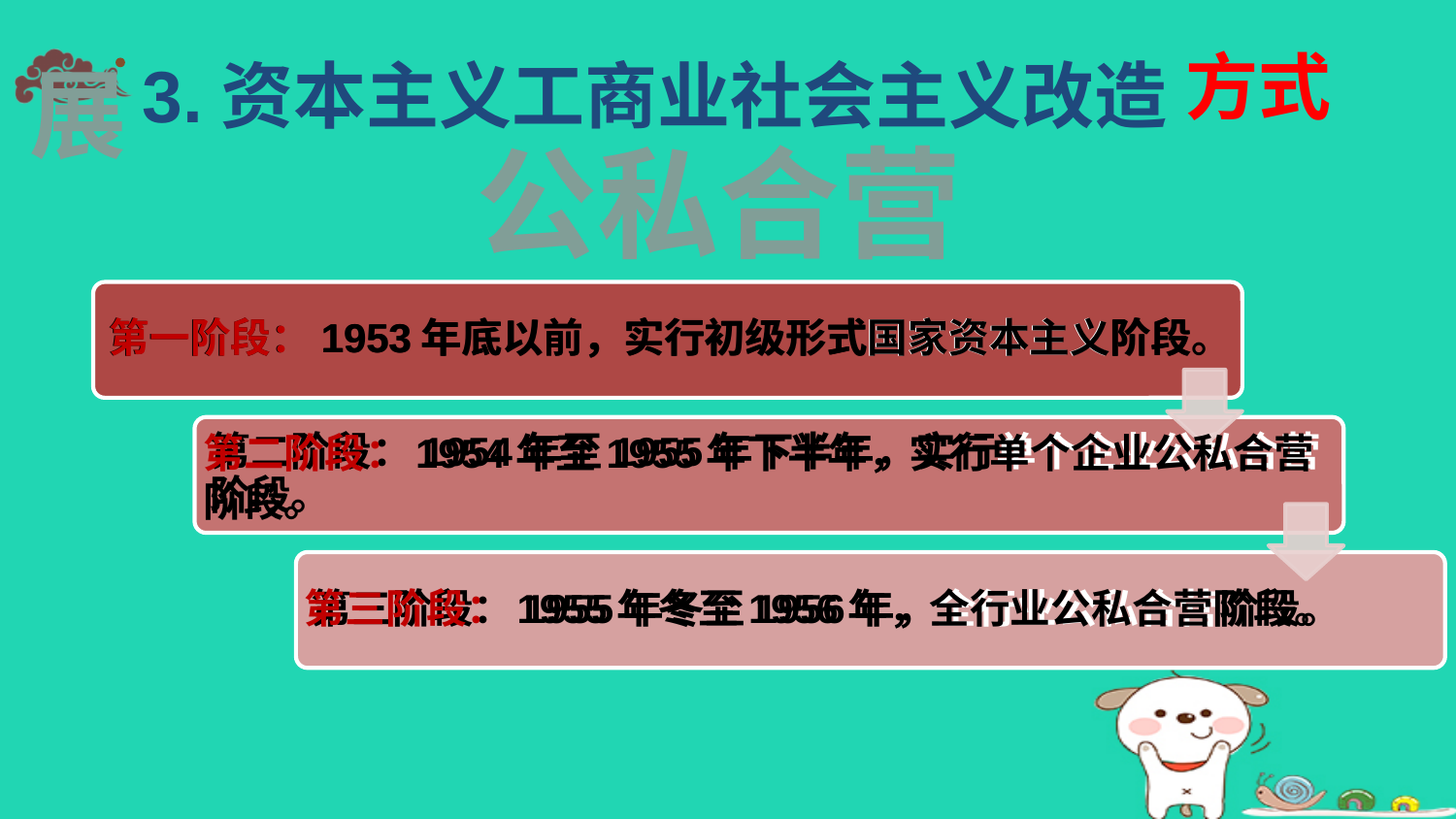

方式
3.资本主义工商业社会主义改造
展
公私合营
第一阶段：1953年底以前，实行初级形式国家资本主义阶段
第二阶段：1954年至1955年下半年，实行单个企业公私合营阶段。
第三阶段：1955年冬至1956年，全行业公私合营阶段。

第一阶段：1953年底以前，实行初级形式国家资本主义阶段。
第二阶段：1954年至1955年下半年，实行单个企业公私合营
阶段。
第三阶段：1955年冬至1956年，全行业公私合营阶段。